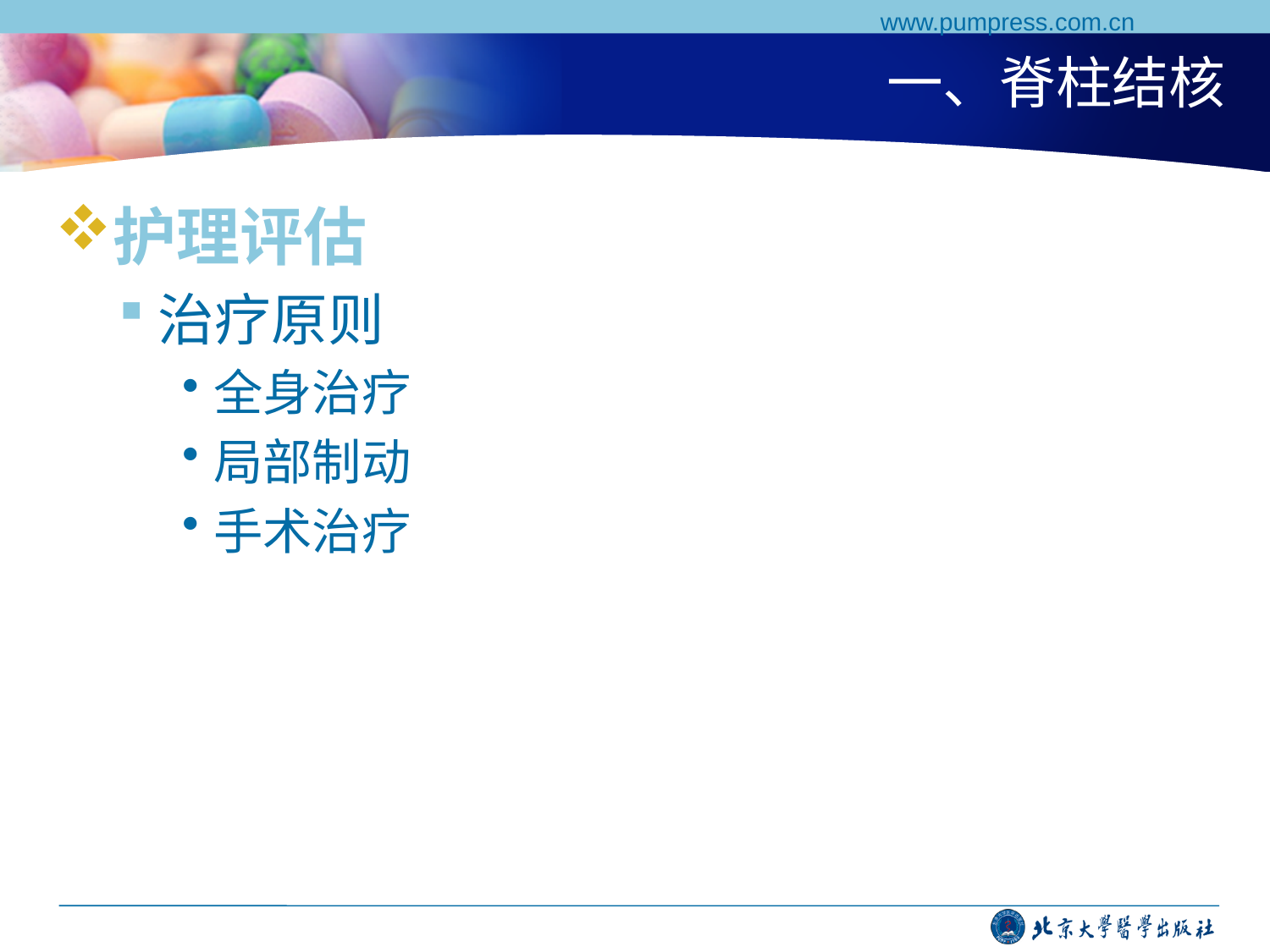

www.pumpress.com.cn
# 一、脊柱结核
护理评估
治疗原则
全身治疗
局部制动
手术治疗